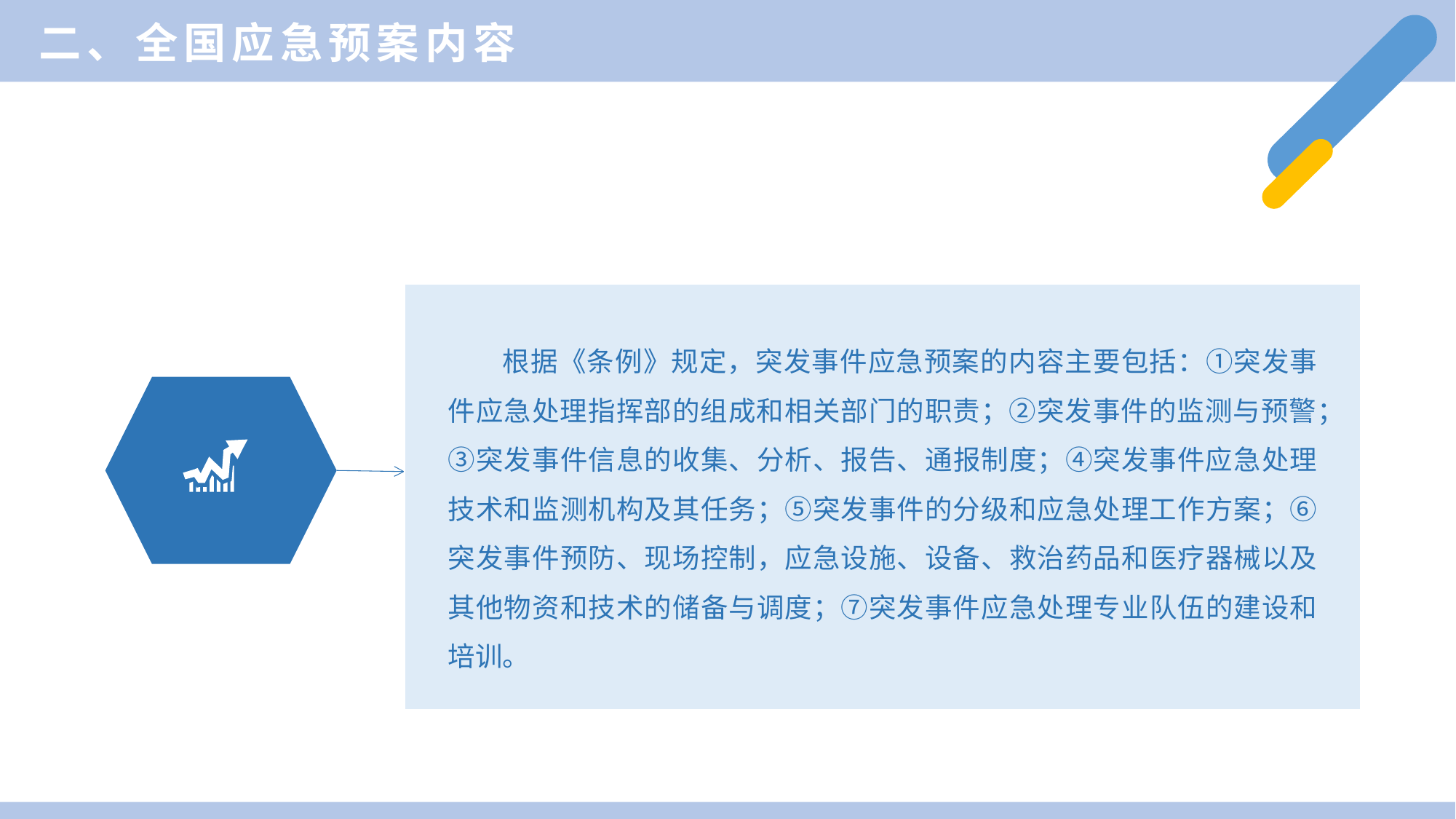

二、全国应急预案内容

根据《条例》规定，突发事件应急预案的内容主要包括：①突发事件应急处理指挥部的组成和相关部门的职责；②突发事件的监测与预警；③突发事件信息的收集、分析、报告、通报制度；④突发事件应急处理技术和监测机构及其任务；⑤突发事件的分级和应急处理工作方案；⑥突发事件预防、现场控制，应急设施、设备、救治药品和医疗器械以及其他物资和技术的储备与调度；⑦突发事件应急处理专业队伍的建设和培训。